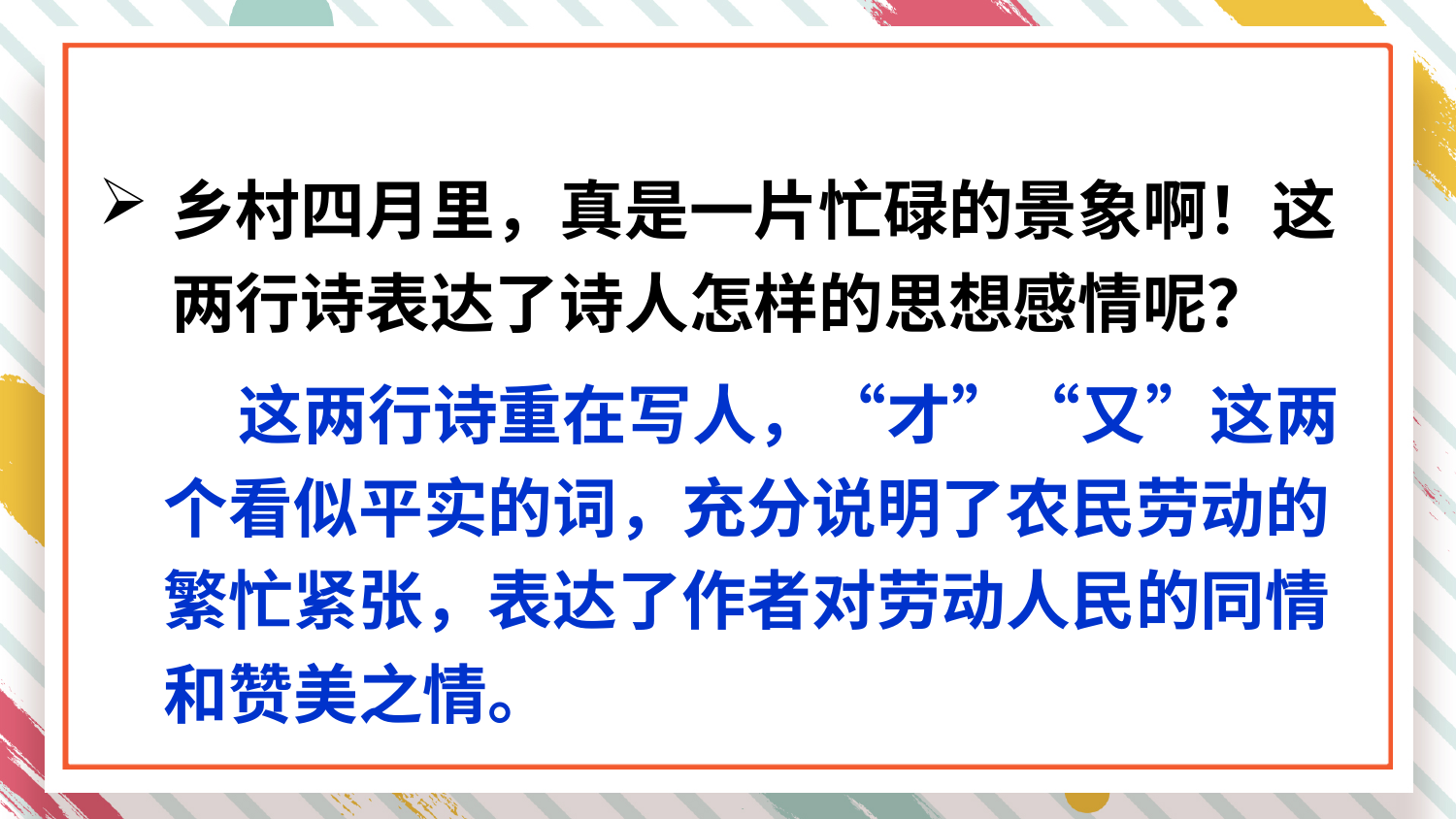

乡村四月里，真是一片忙碌的景象啊！这两行诗表达了诗人怎样的思想感情呢？
    这两行诗重在写人，“才”“又”这两个看似平实的词，充分说明了农民劳动的繁忙紧张，表达了作者对劳动人民的同情和赞美之情。